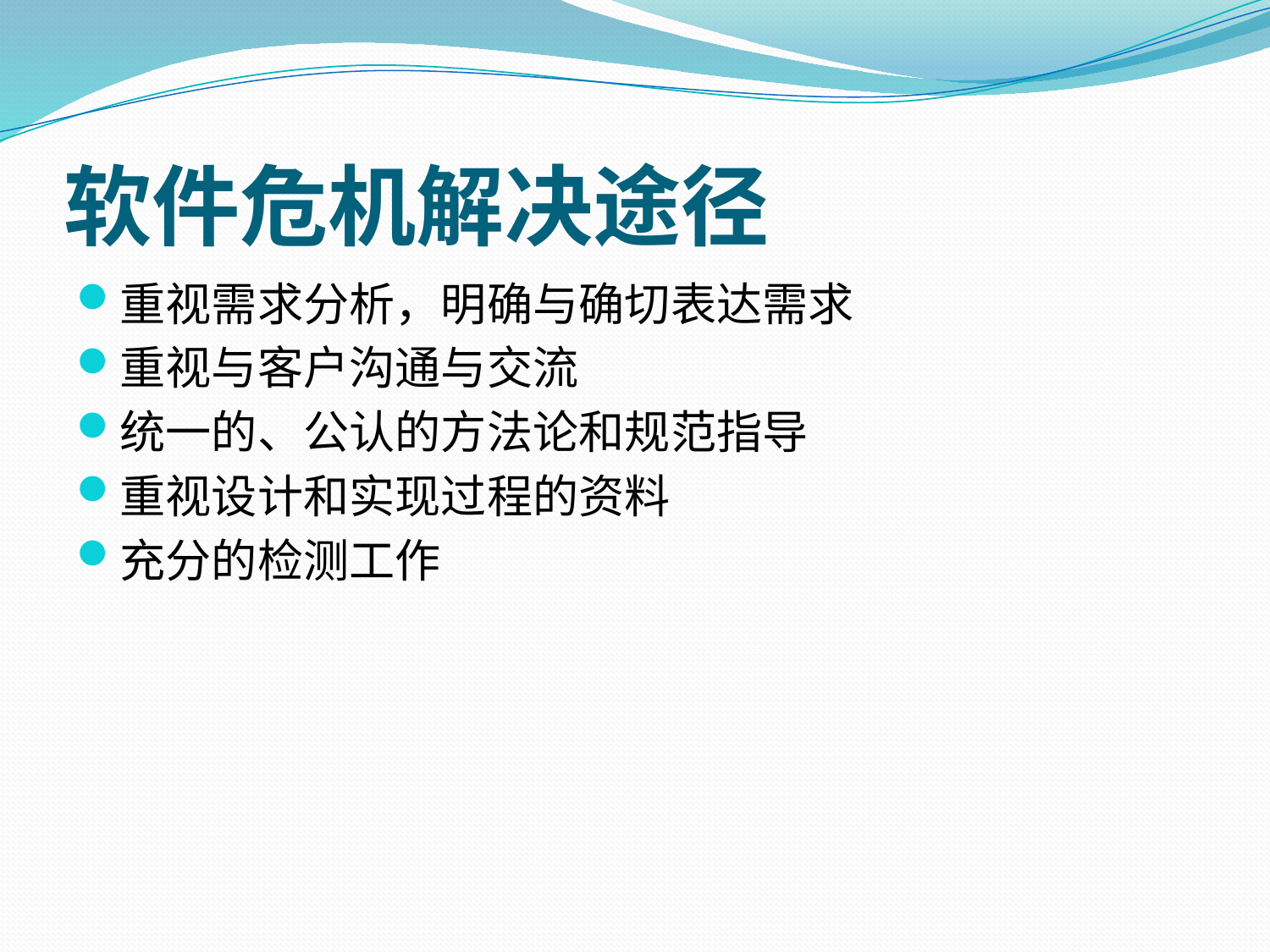

# 软件危机解决途径
重视需求分析，明确与确切表达需求
重视与客户沟通与交流
统一的、公认的方法论和规范指导
重视设计和实现过程的资料
充分的检测工作